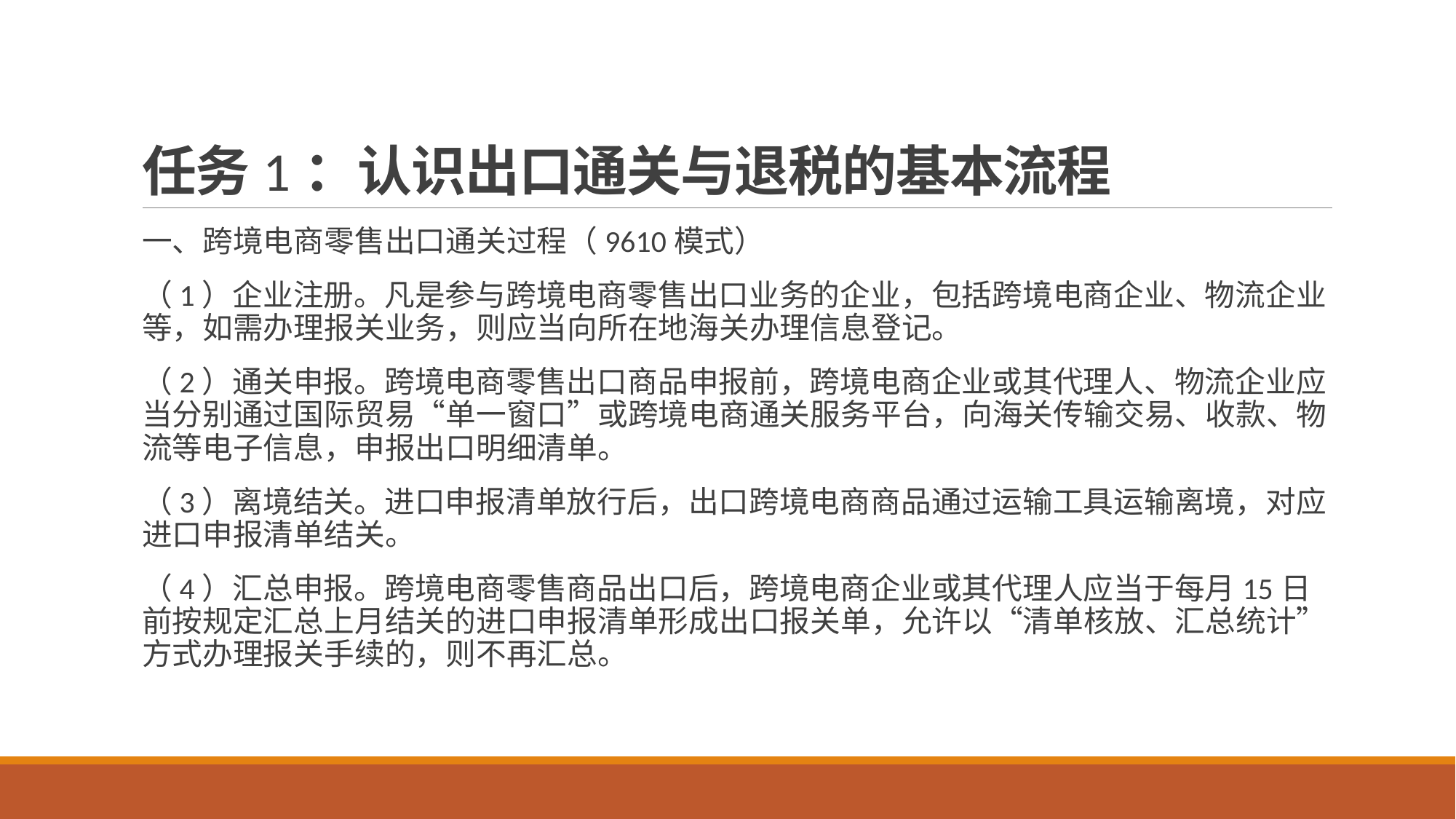

# 任务1：认识出口通关与退税的基本流程
一、跨境电商零售出口通关过程（9610模式）
（1）企业注册。凡是参与跨境电商零售出口业务的企业，包括跨境电商企业、物流企业等，如需办理报关业务，则应当向所在地海关办理信息登记。
（2）通关申报。跨境电商零售出口商品申报前，跨境电商企业或其代理人、物流企业应当分别通过国际贸易“单一窗口”或跨境电商通关服务平台，向海关传输交易、收款、物流等电子信息，申报出口明细清单。
（3）离境结关。进口申报清单放行后，出口跨境电商商品通过运输工具运输离境，对应进口申报清单结关。
（4）汇总申报。跨境电商零售商品出口后，跨境电商企业或其代理人应当于每月15日前按规定汇总上月结关的进口申报清单形成出口报关单，允许以“清单核放、汇总统计”方式办理报关手续的，则不再汇总。